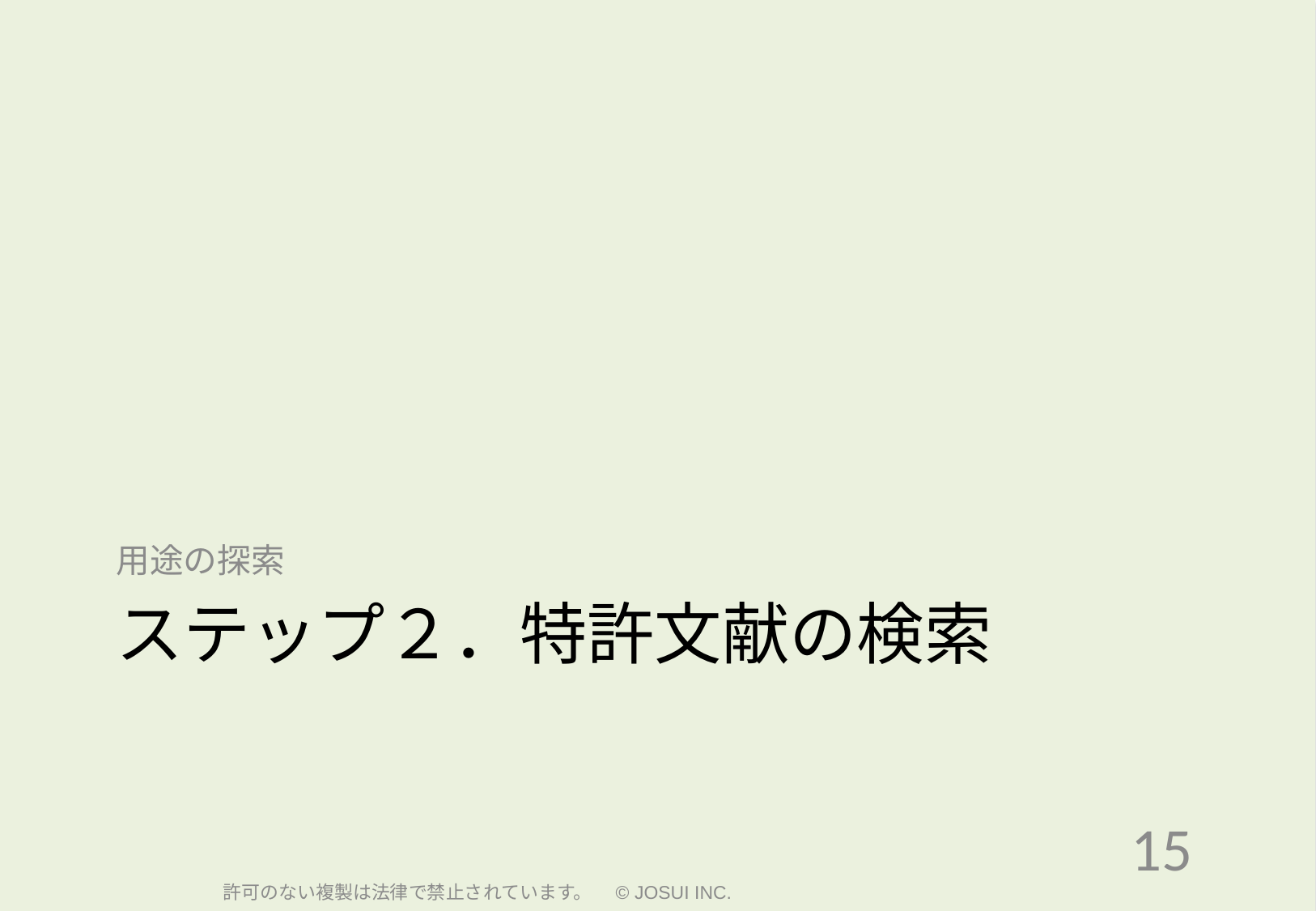

用途の探索
# ステップ２．特許文献の検索
15
許可のない複製は法律で禁止されています。　© JOSUI INC.